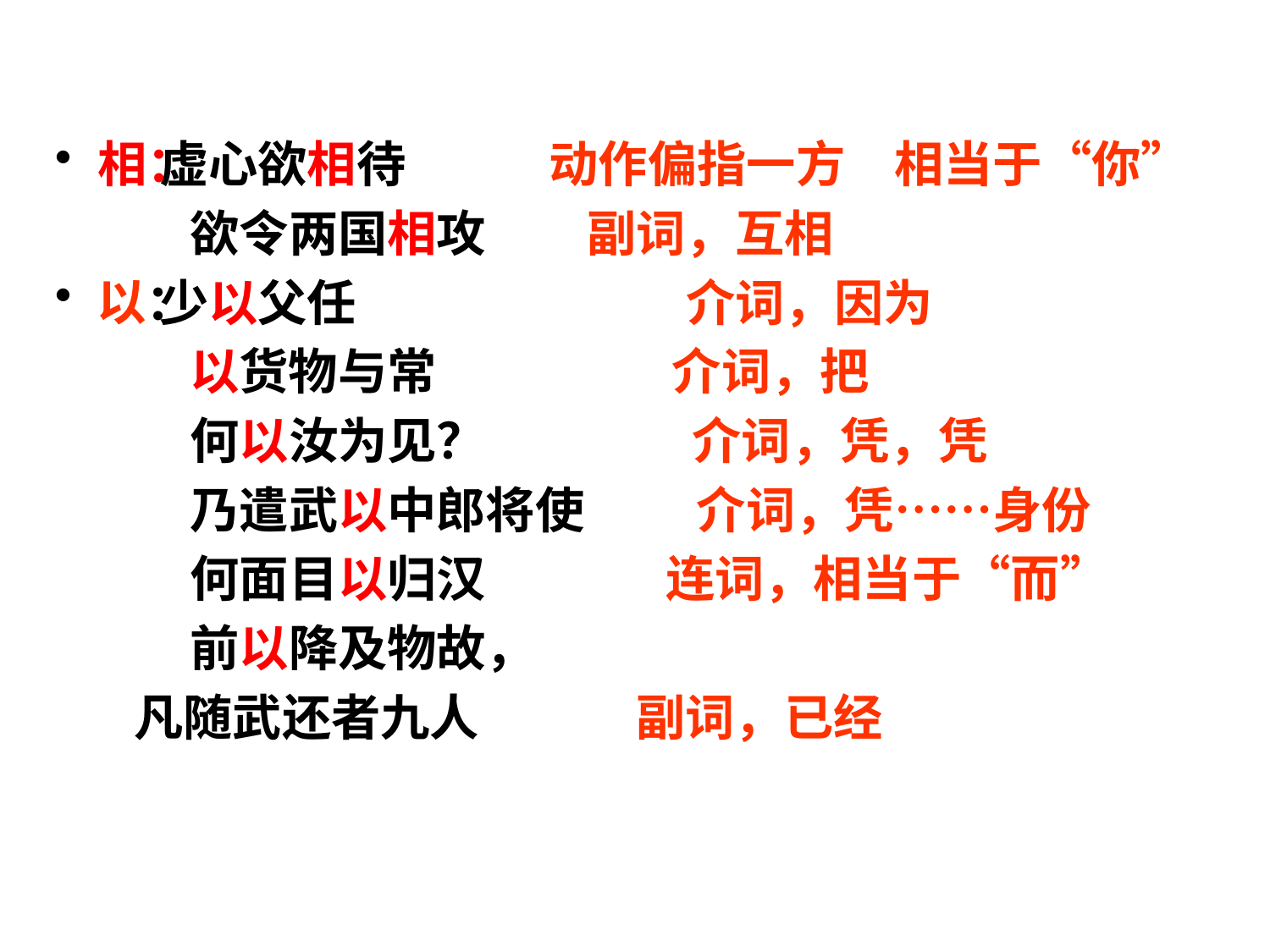

虚心欲相待　　    动作偏指一方　相当于“你”
           欲令两国相攻         副词，互相
    少以父任　　　　　　   介词，因为
           以货物与常                     介词，把
           何以汝为见？　              介词，凭，凭
           乃遣武以中郎将使          介词，凭……身份
           何面目以归汉                连词，相当于“而”
           前以降及物故，
      凡随武还者九人              副词，已经

相：
以：